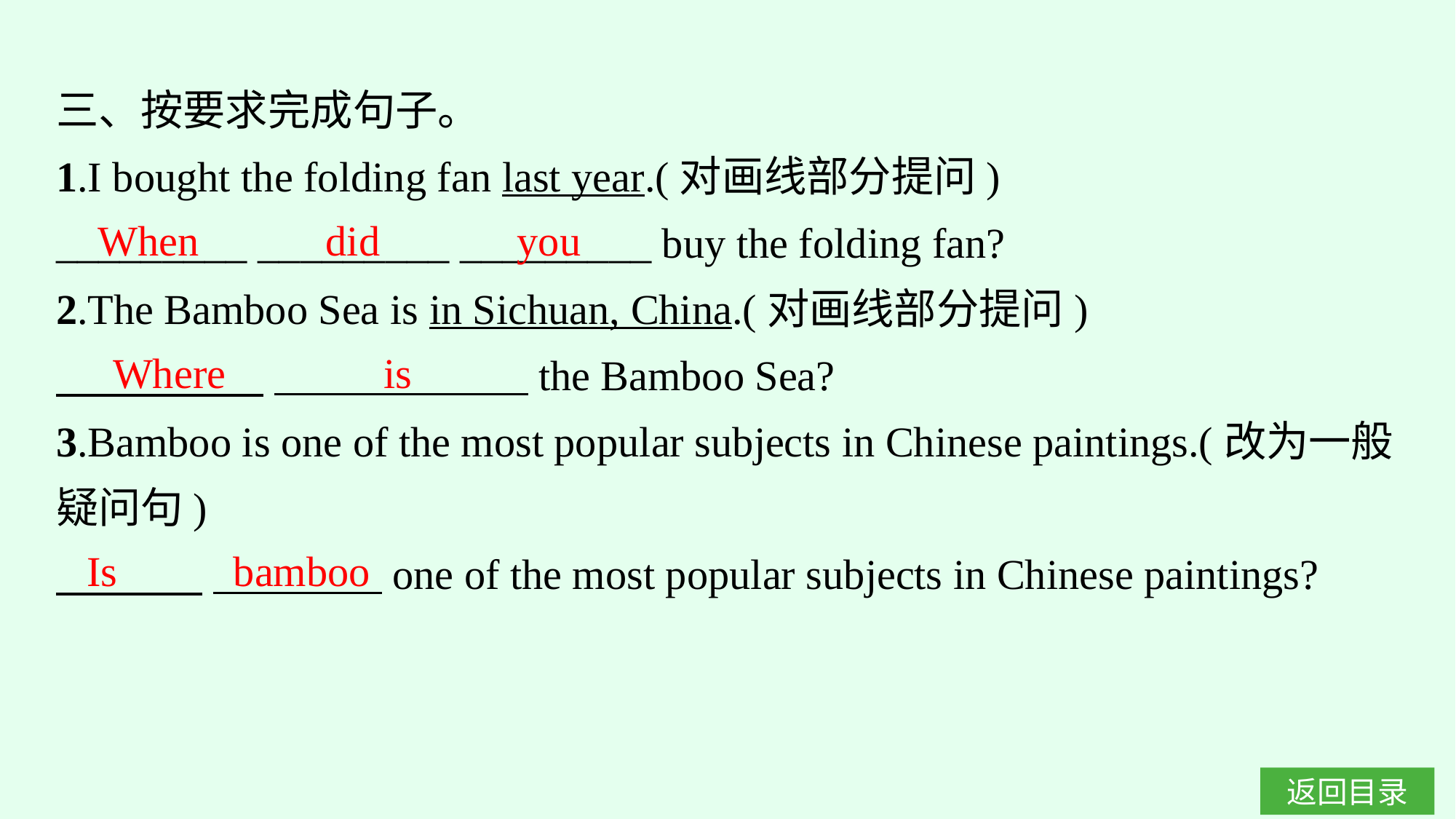

三、按要求完成句子。
1.I bought the folding fan last year.(对画线部分提问)
_________ _________ _________ buy the folding fan?
2.The Bamboo Sea is in Sichuan, China.(对画线部分提问)
　　    　　 　　　　　　the Bamboo Sea?
3.Bamboo is one of the most popular subjects in Chinese paintings.(改为一般疑问句)
　　  　 　　　　one of the most popular subjects in Chinese paintings?
When            did             you
Where               is
Is           bamboo